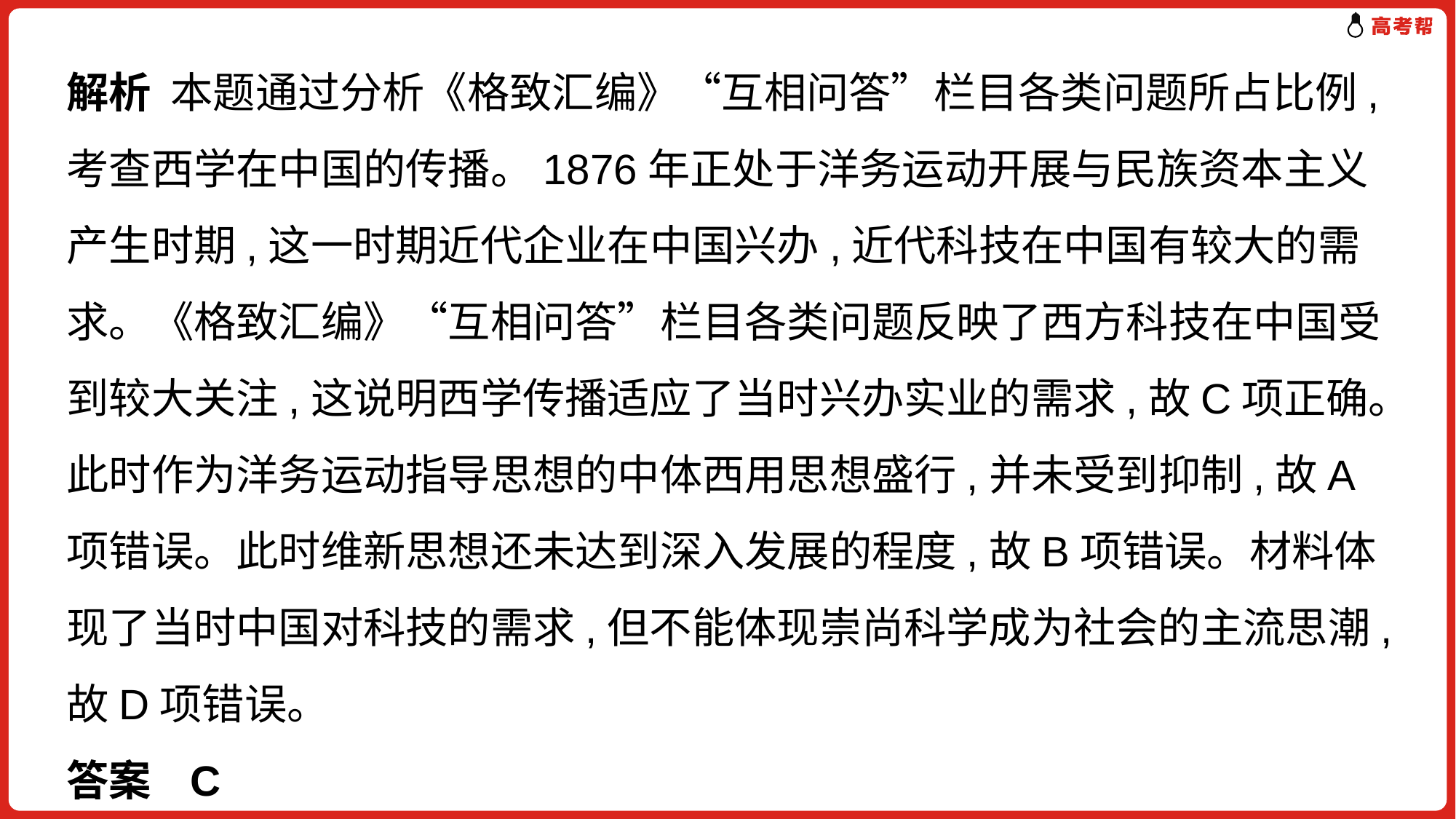

解析  本题通过分析《格致汇编》“互相问答”栏目各类问题所占比例,考查西学在中国的传播。1876年正处于洋务运动开展与民族资本主义产生时期,这一时期近代企业在中国兴办,近代科技在中国有较大的需求。《格致汇编》“互相问答”栏目各类问题反映了西方科技在中国受到较大关注,这说明西学传播适应了当时兴办实业的需求,故C项正确。此时作为洋务运动指导思想的中体西用思想盛行,并未受到抑制,故A项错误。此时维新思想还未达到深入发展的程度,故B项错误。材料体现了当时中国对科技的需求,但不能体现崇尚科学成为社会的主流思潮,故D项错误。
答案   C